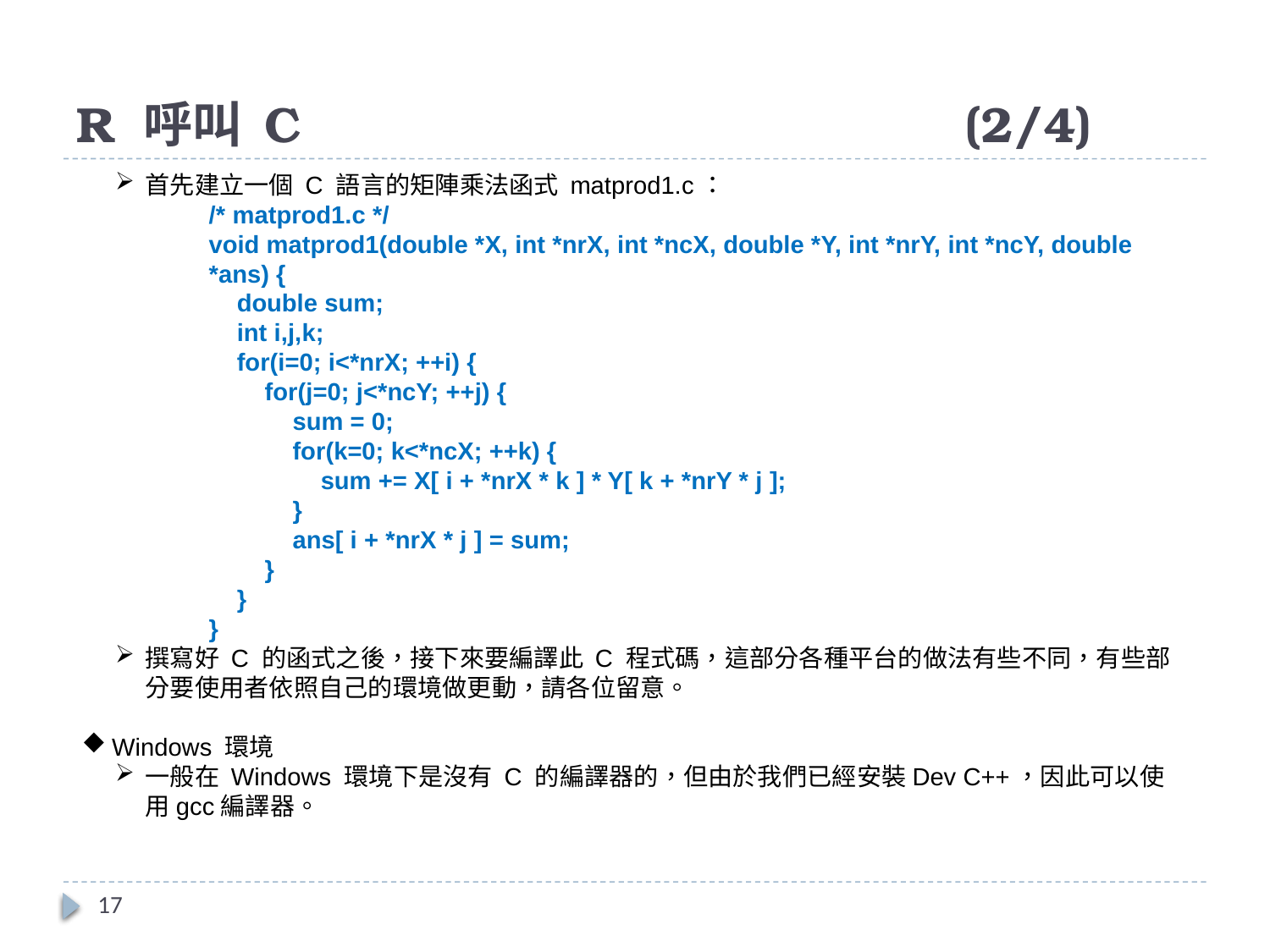

# R 呼叫 C						(2/4)
首先建立一個 C 語言的矩陣乘法函式 matprod1.c：
/* matprod1.c */
void matprod1(double *X, int *nrX, int *ncX, double *Y, int *nrY, int *ncY, double *ans) {
    double sum;
    int i,j,k;
    for(i=0; i<*nrX; ++i) {
        for(j=0; j<*ncY; ++j) {
            sum = 0;
            for(k=0; k<*ncX; ++k) {
                sum += X[ i + *nrX * k ] * Y[ k + *nrY * j ];
            }
            ans[ i + *nrX * j ] = sum;
        }
    }
}
撰寫好 C 的函式之後，接下來要編譯此 C 程式碼，這部分各種平台的做法有些不同，有些部分要使用者依照自己的環境做更動，請各位留意。

Windows 環境
一般在 Windows 環境下是沒有 C 的編譯器的，但由於我們已經安裝Dev C++，因此可以使用gcc編譯器。

17